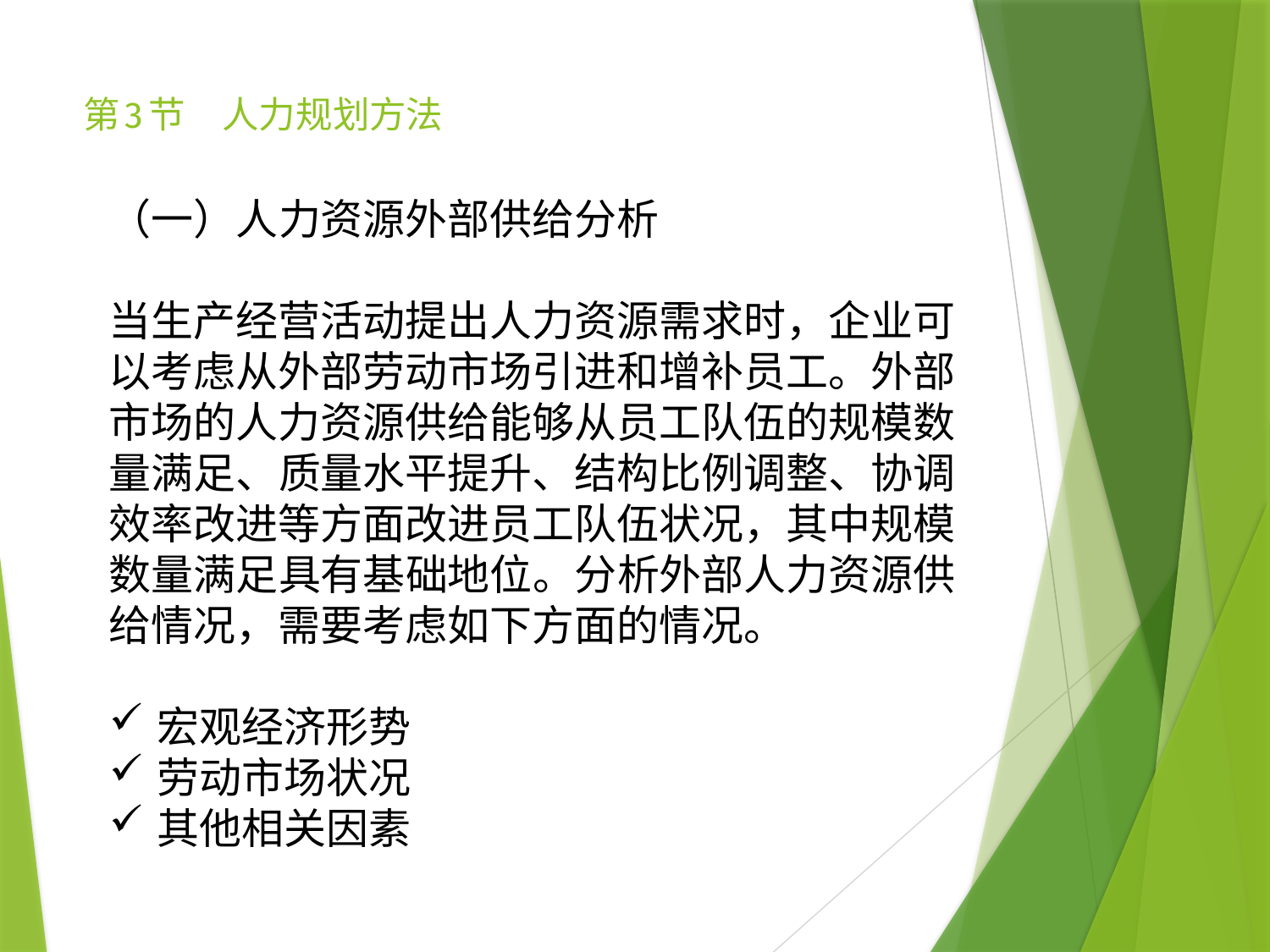

# 第3节　人力规划方法
（一）人力资源外部供给分析

当生产经营活动提出人力资源需求时，企业可以考虑从外部劳动市场引进和增补员工。外部市场的人力资源供给能够从员工队伍的规模数量满足、质量水平提升、结构比例调整、协调效率改进等方面改进员工队伍状况，其中规模数量满足具有基础地位。分析外部人力资源供给情况，需要考虑如下方面的情况。

宏观经济形势
劳动市场状况
其他相关因素